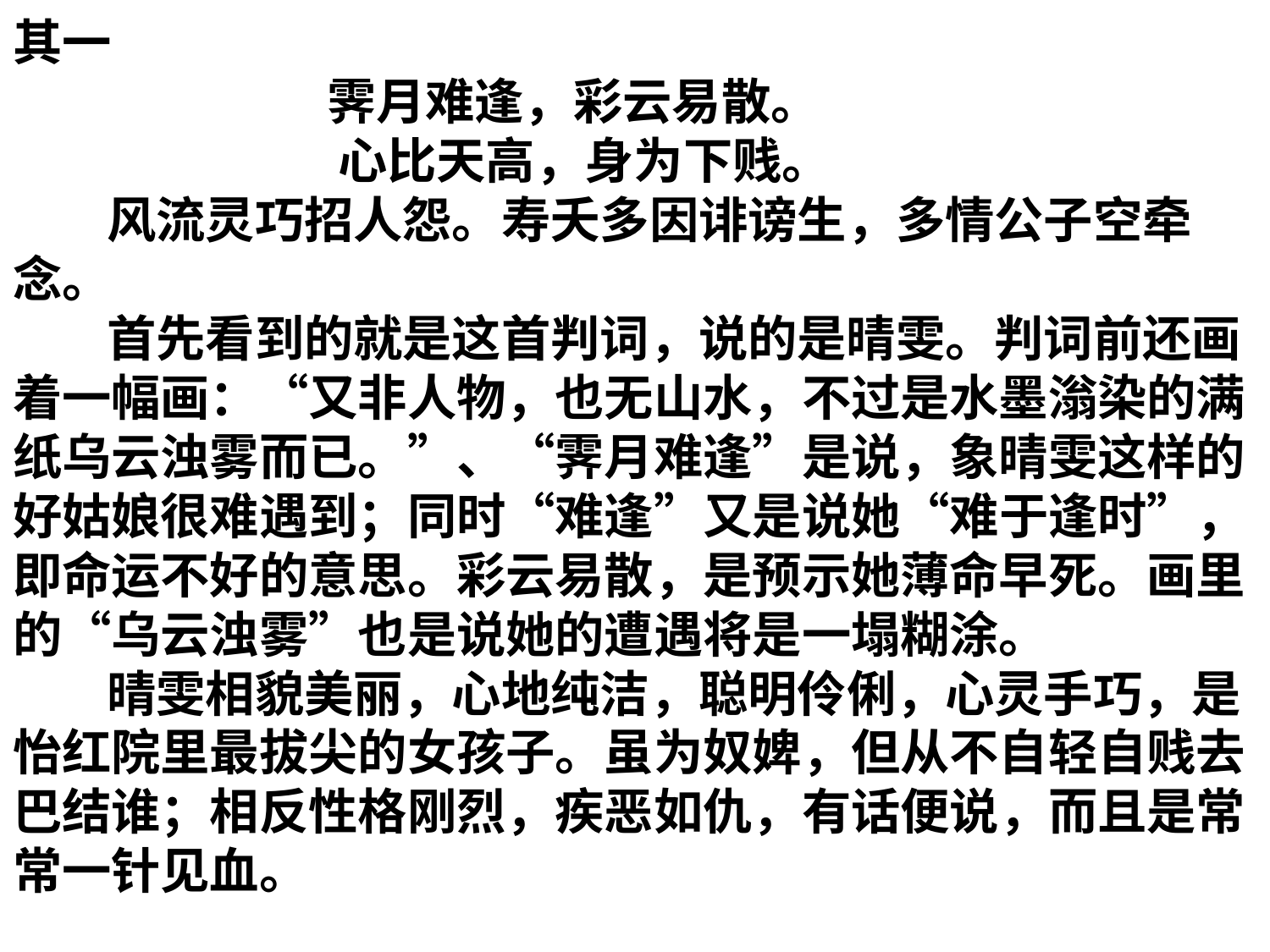

其一
                            霁月难逢，彩云易散。
                             心比天高，身为下贱。
　    风流灵巧招人怨。寿夭多因诽谤生，多情公子空牵念。
　    首先看到的就是这首判词，说的是晴雯。判词前还画着一幅画：“又非人物，也无山水，不过是水墨滃染的满纸乌云浊雾而已。”、“霁月难逢”是说，象晴雯这样的好姑娘很难遇到；同时“难逢”又是说她“难于逢时”，即命运不好的意思。彩云易散，是预示她薄命早死。画里的“乌云浊雾”也是说她的遭遇将是一塌糊涂。
　    晴雯相貌美丽，心地纯洁，聪明伶俐，心灵手巧，是怡红院里最拔尖的女孩子。虽为奴婢，但从不自轻自贱去巴结谁；相反性格刚烈，疾恶如仇，有话便说，而且是常常一针见血。